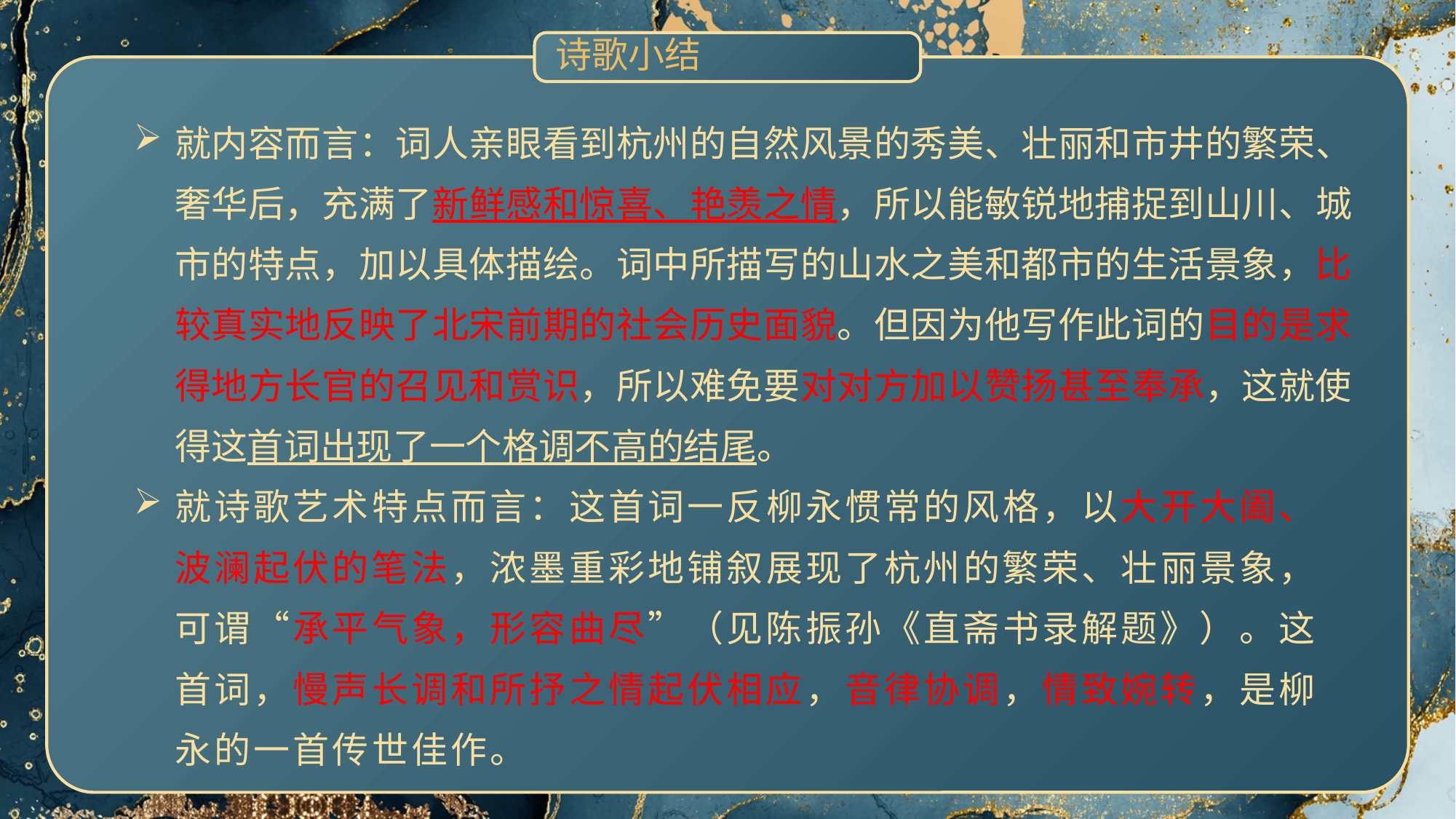

诗歌小结

就内容而言：词人亲眼看到杭州的自然风景的秀美、壮丽和市井的繁荣、奢华后，充满了新鲜感和惊喜、艳羡之情，所以能敏锐地捕捉到山川、城市的特点，加以具体描绘。词中所描写的山水之美和都市的生活景象，比较真实地反映了北宋前期的社会历史面貌。但因为他写作此词的目的是求得地方长官的召见和赏识，所以难免要对对方加以赞扬甚至奉承，这就使得这首词出现了一个格调不高的结尾。
就诗歌艺术特点而言：这首词一反柳永惯常的风格，以大开大阖、波澜起伏的笔法，浓墨重彩地铺叙展现了杭州的繁荣、壮丽景象，可谓“承平气象，形容曲尽”（见陈振孙《直斋书录解题》）。这首词，慢声长调和所抒之情起伏相应，音律协调，情致婉转，是柳永的一首传世佳作。